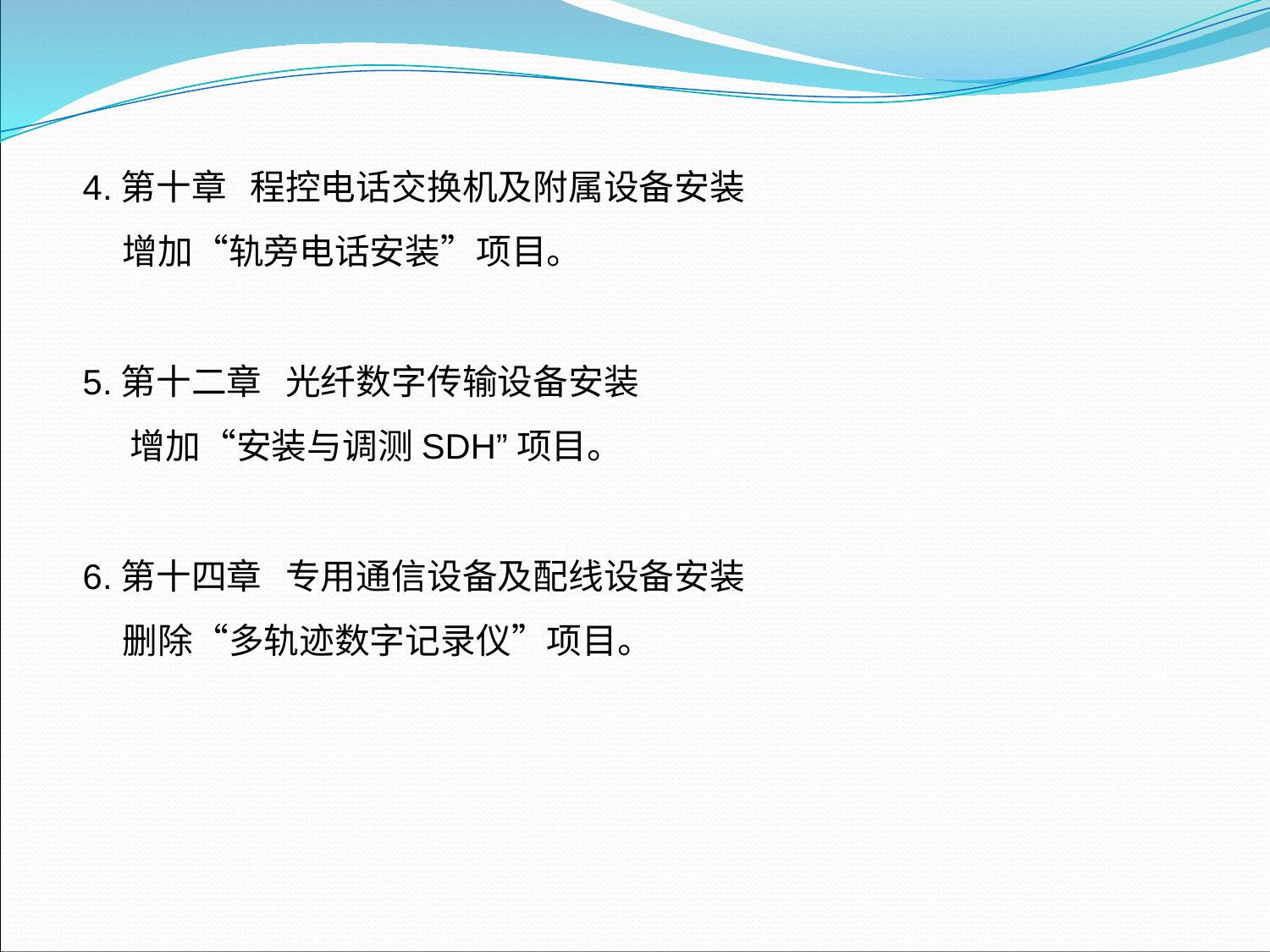

4.第十章   程控电话交换机及附属设备安装
    增加“轨旁电话安装”项目。

5.第十二章   光纤数字传输设备安装
     增加“安装与调测SDH”项目。

6.第十四章   专用通信设备及配线设备安装
    删除“多轨迹数字记录仪”项目。